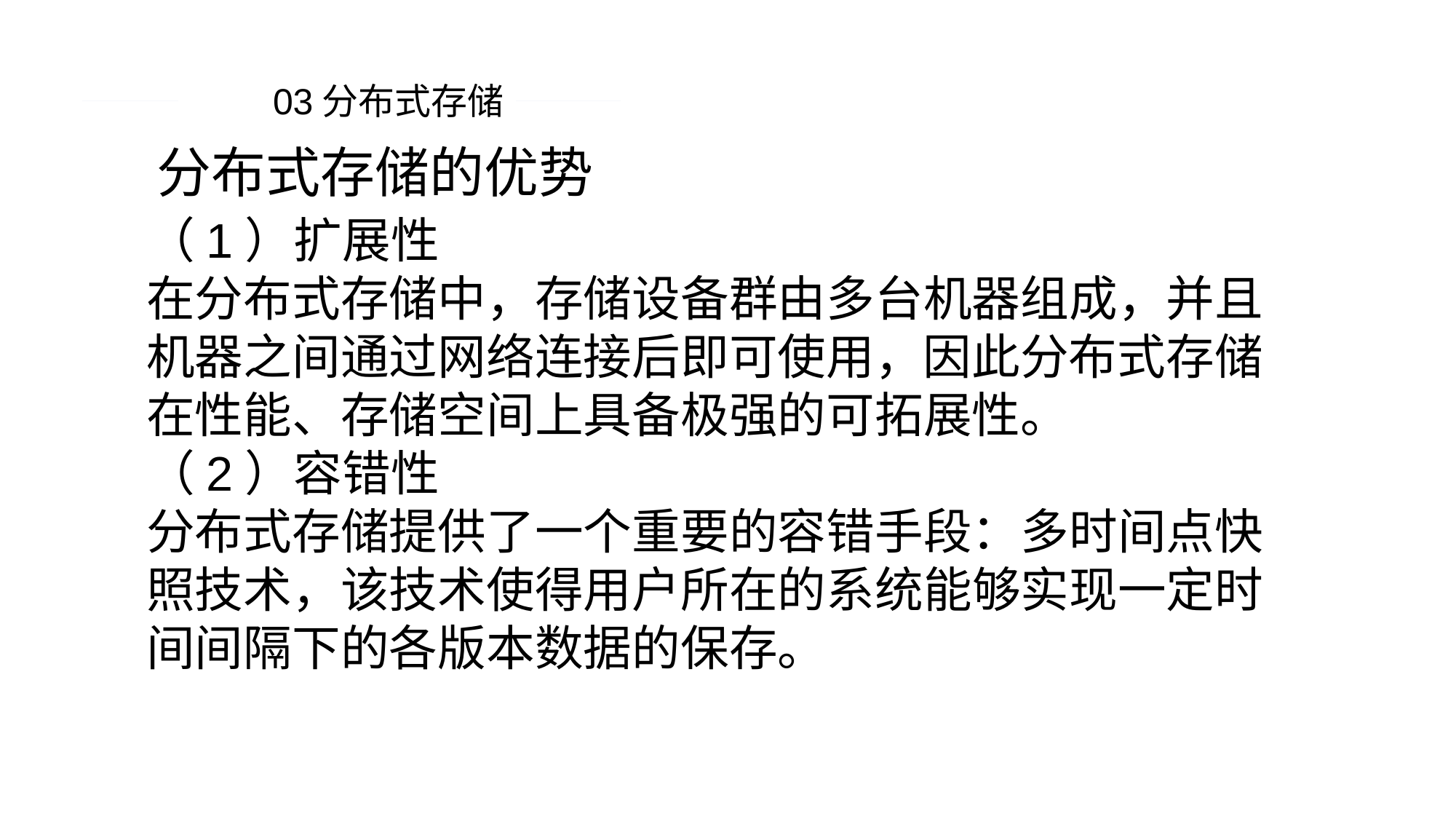

03分布式存储

分布式存储的优势
（1）扩展性
在分布式存储中，存储设备群由多台机器组成，并且机器之间通过网络连接后即可使用，因此分布式存储在性能、存储空间上具备极强的可拓展性。
（2）容错性
分布式存储提供了一个重要的容错手段：多时间点快照技术，该技术使得用户所在的系统能够实现一定时间间隔下的各版本数据的保存。
PPT模板 http://www.1ppt.com/moban/